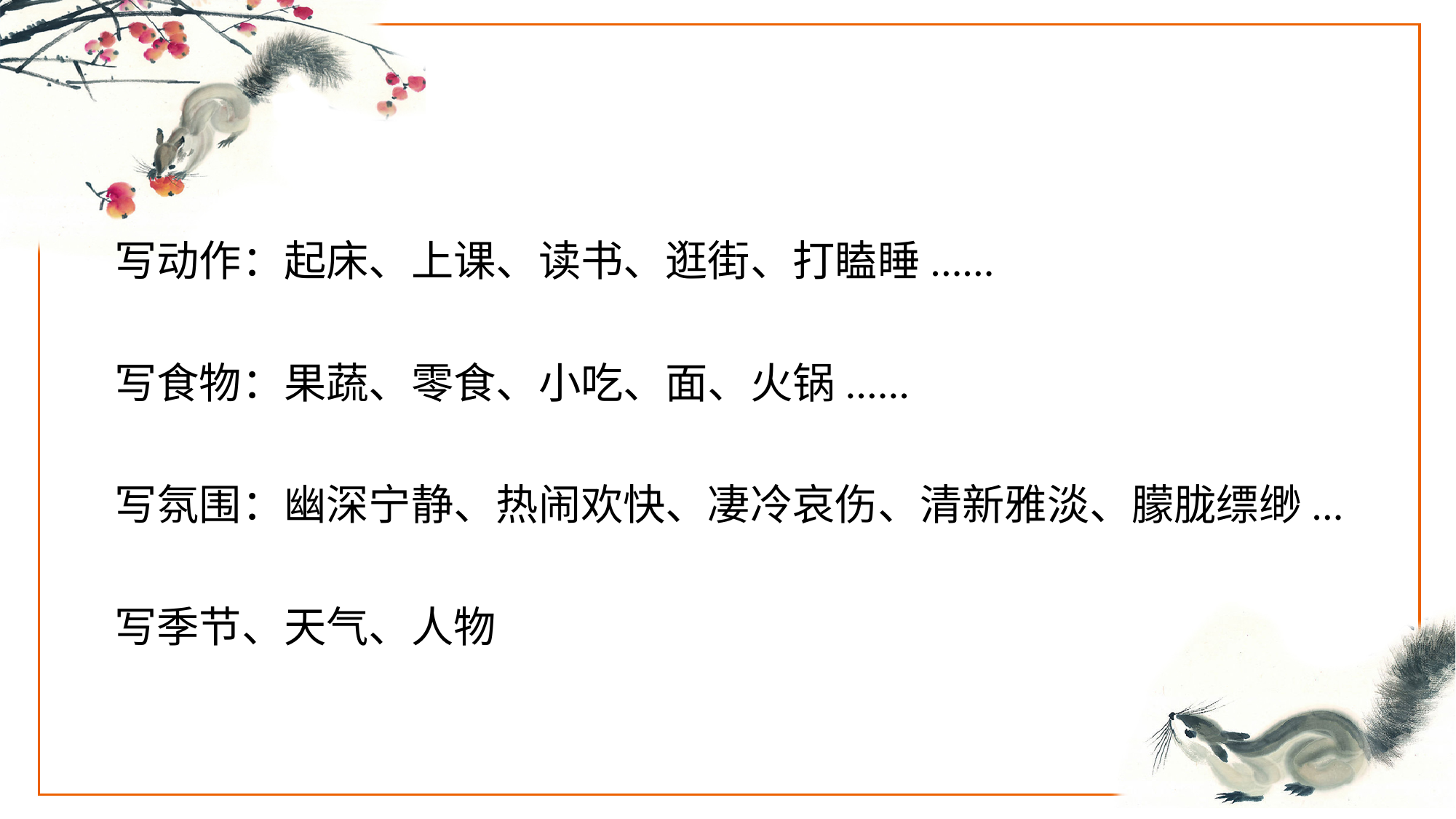

写动作：起床、上课、读书、逛街、打瞌睡......

写食物：果蔬、零食、小吃、面、火锅......

写氛围：幽深宁静、热闹欢快、凄冷哀伤、清新雅淡、朦胧缥缈...

写季节、天气、人物